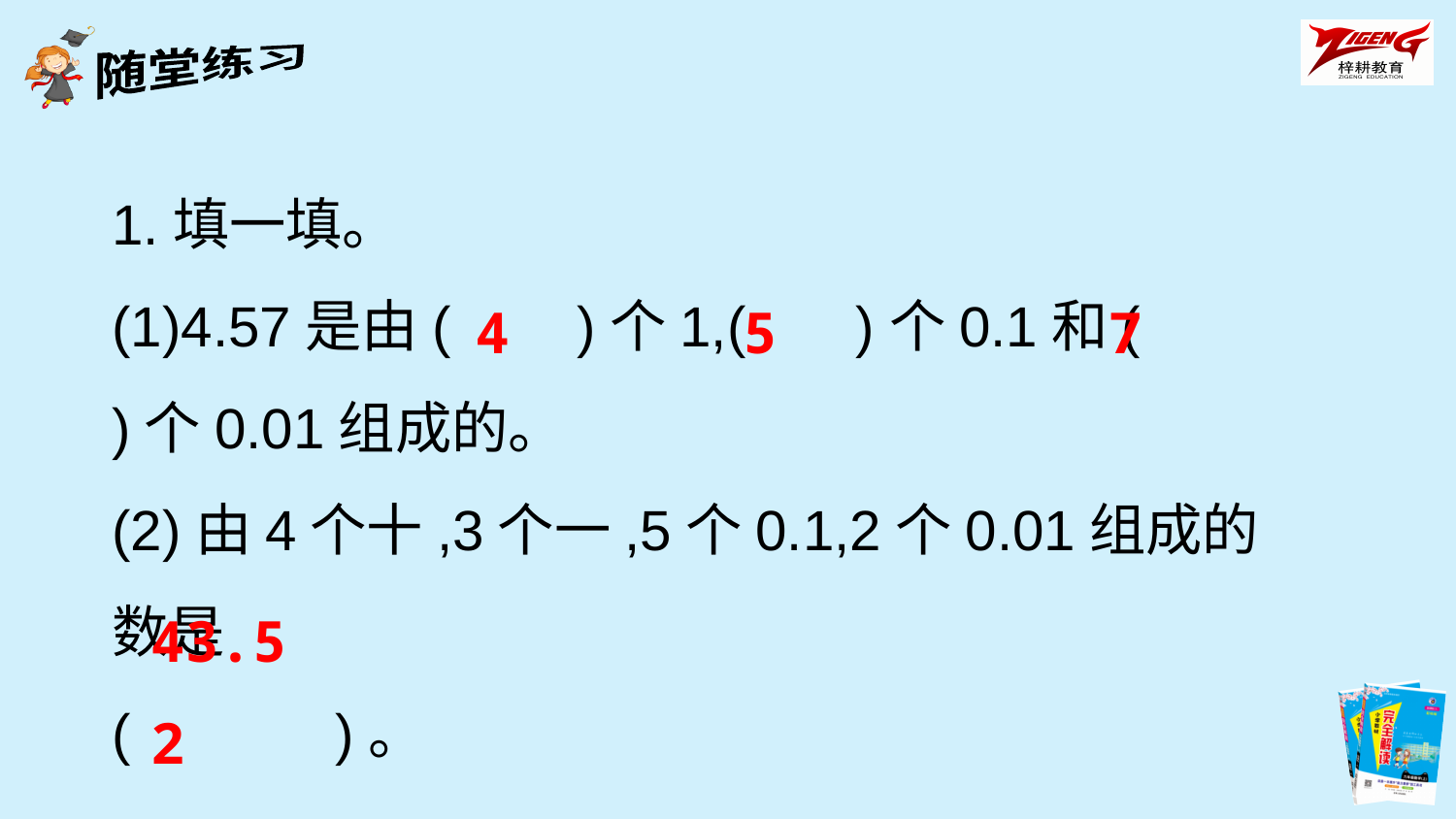

1.填一填。
(1)4.57是由(        )个1,(       )个0.1和(        )个0.01组成的。
(2)由4个十,3个一,5个0.1,2个0.01组成的数是
(             )。
4
5
7
43.52